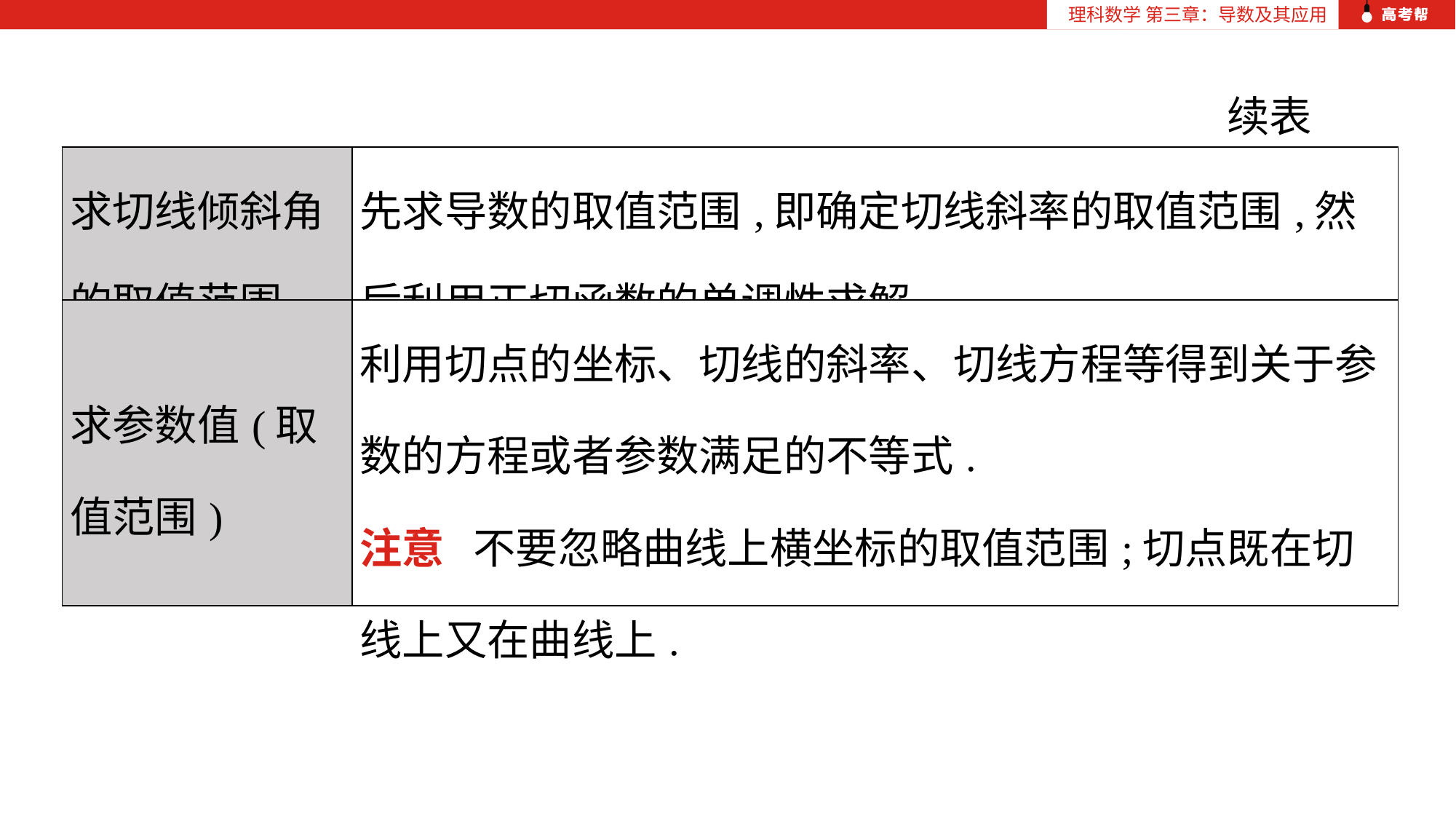

理科数学 第三章：导数及其应用
理科数学 第三章：导数及其应用

续表
| 求切线倾斜角的取值范围 | 先求导数的取值范围,即确定切线斜率的取值范围,然后利用正切函数的单调性求解. |
| --- | --- |
| 求参数值(取值范围) | 利用切点的坐标、切线的斜率、切线方程等得到关于参数的方程或者参数满足的不等式. 注意 不要忽略曲线上横坐标的取值范围;切点既在切线上又在曲线上. |